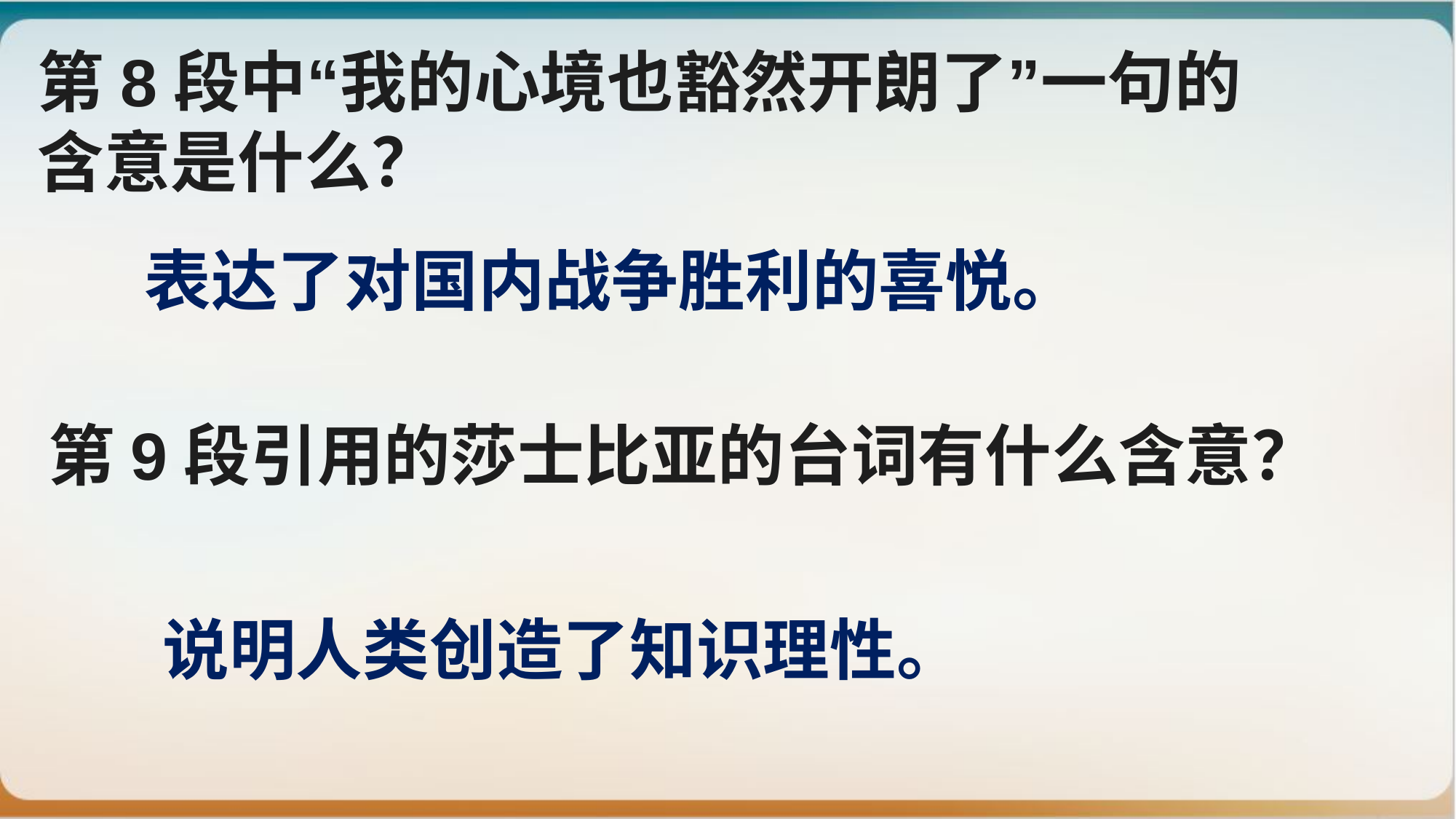

第8段中“我的心境也豁然开朗了”一句的含意是什么？
表达了对国内战争胜利的喜悦。
第9段引用的莎士比亚的台词有什么含意？
说明人类创造了知识理性。